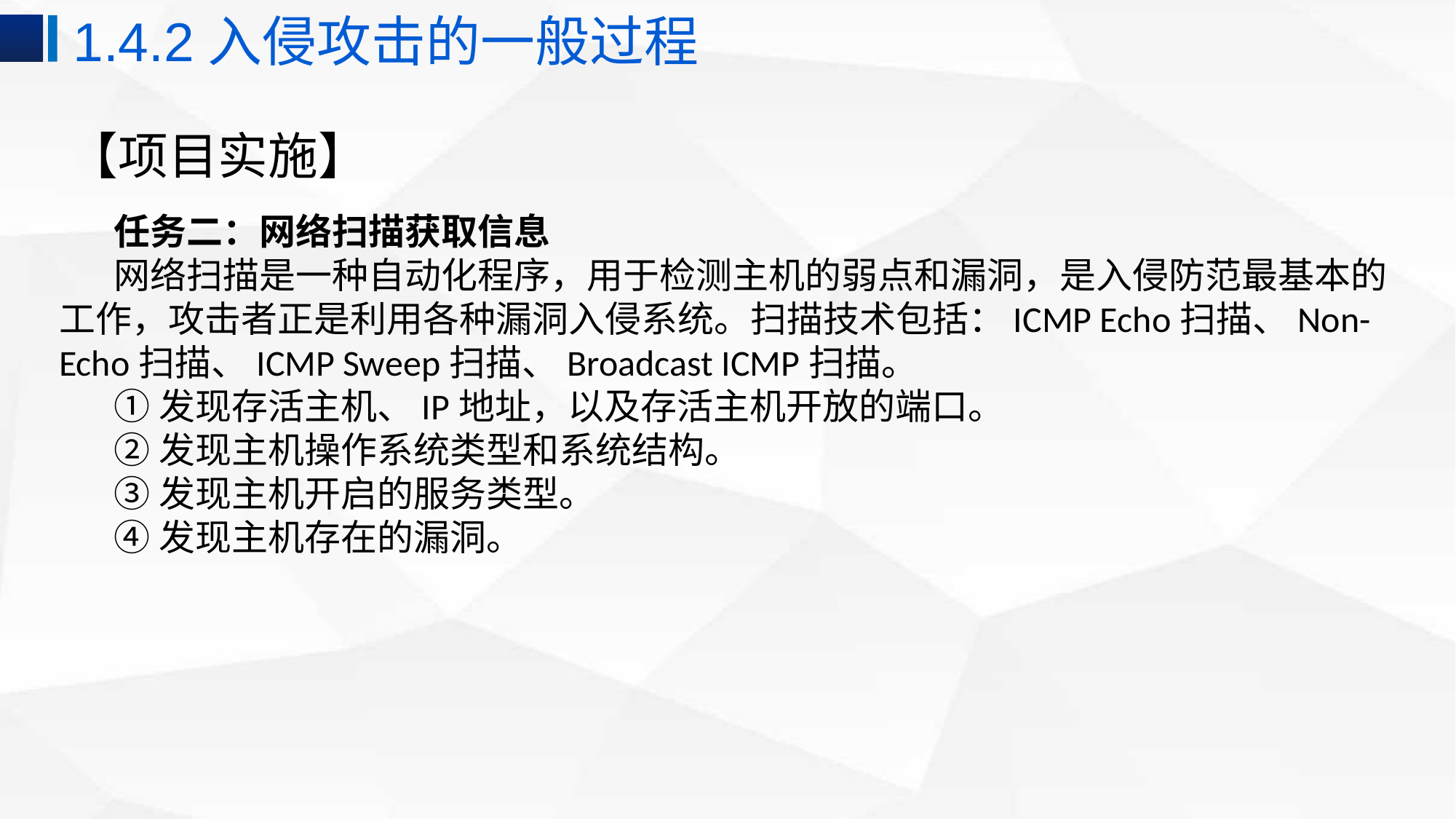

1.4.2入侵攻击的一般过程

# 【项目实施】
任务二：网络扫描获取信息
网络扫描是一种自动化程序，用于检测主机的弱点和漏洞，是入侵防范最基本的工作，攻击者正是利用各种漏洞入侵系统。扫描技术包括：ICMP Echo扫描、Non-Echo扫描、ICMP Sweep扫描、Broadcast ICMP扫描。
①发现存活主机、IP地址，以及存活主机开放的端口。
②发现主机操作系统类型和系统结构。
③发现主机开启的服务类型。
④发现主机存在的漏洞。